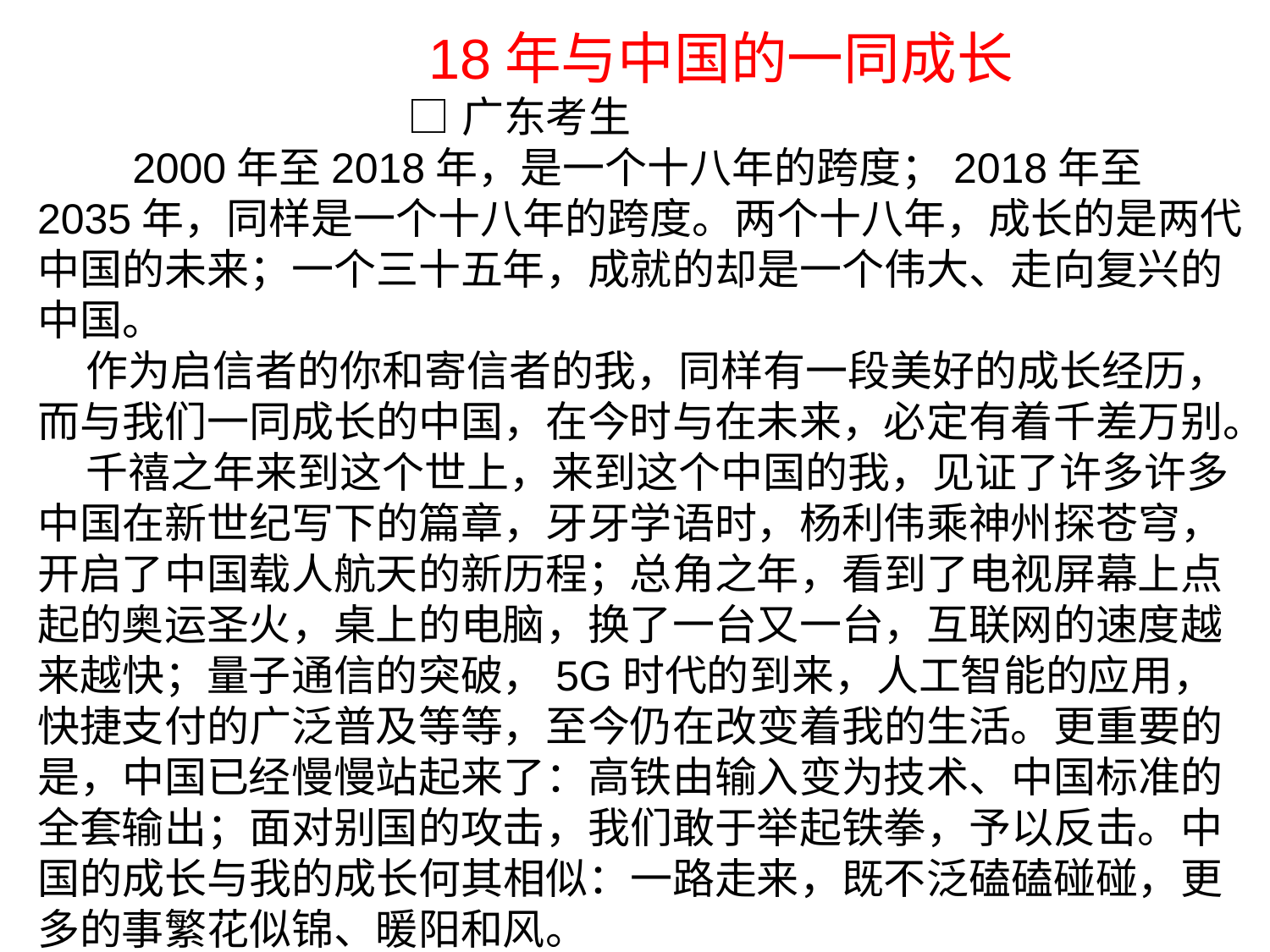

18年与中国的一同成长
                                       □广东考生
        2000年至2018年，是一个十八年的跨度；2018年至2035年，同样是一个十八年的跨度。两个十八年，成长的是两代中国的未来；一个三十五年，成就的却是一个伟大、走向复兴的中国。
    作为启信者的你和寄信者的我，同样有一段美好的成长经历，而与我们一同成长的中国，在今时与在未来，必定有着千差万别。
    千禧之年来到这个世上，来到这个中国的我，见证了许多许多中国在新世纪写下的篇章，牙牙学语时，杨利伟乘神州探苍穹，开启了中国载人航天的新历程；总角之年，看到了电视屏幕上点起的奥运圣火，桌上的电脑，换了一台又一台，互联网的速度越来越快；量子通信的突破，5G时代的到来，人工智能的应用，快捷支付的广泛普及等等，至今仍在改变着我的生活。更重要的是，中国已经慢慢站起来了：高铁由输入变为技术、中国标准的全套输出；面对别国的攻击，我们敢于举起铁拳，予以反击。中国的成长与我的成长何其相似：一路走来，既不泛磕磕碰碰，更多的事繁花似锦、暖阳和风。